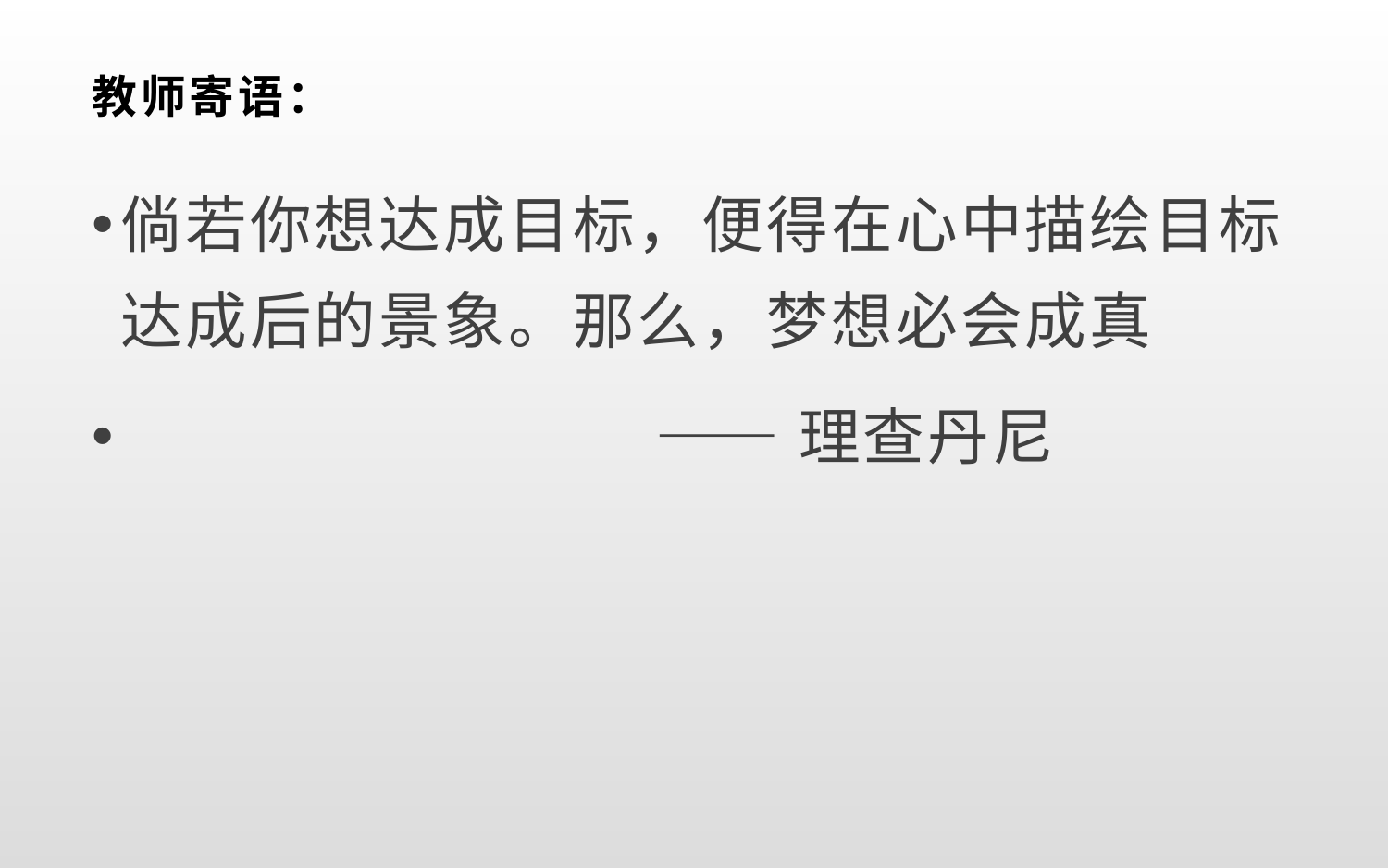

# 教师寄语：
倘若你想达成目标，便得在心中描绘目标达成后的景象。那么，梦想必会成真
                                ——理查丹尼